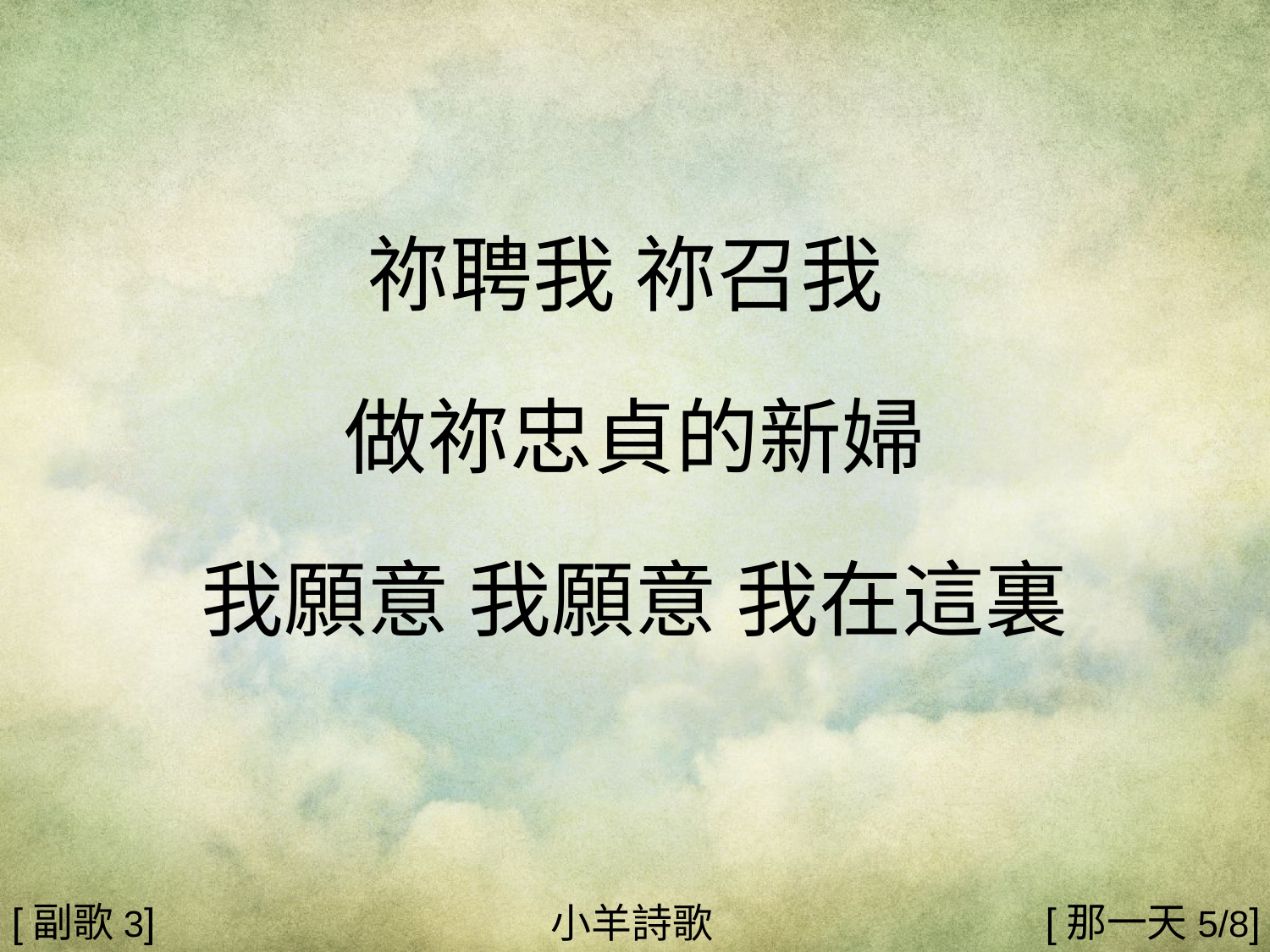

祢聘我 祢召我

做祢忠貞的新婦

我願意 我願意 我在這裏
#

[副歌3]
[那一天5/8]
小羊詩歌